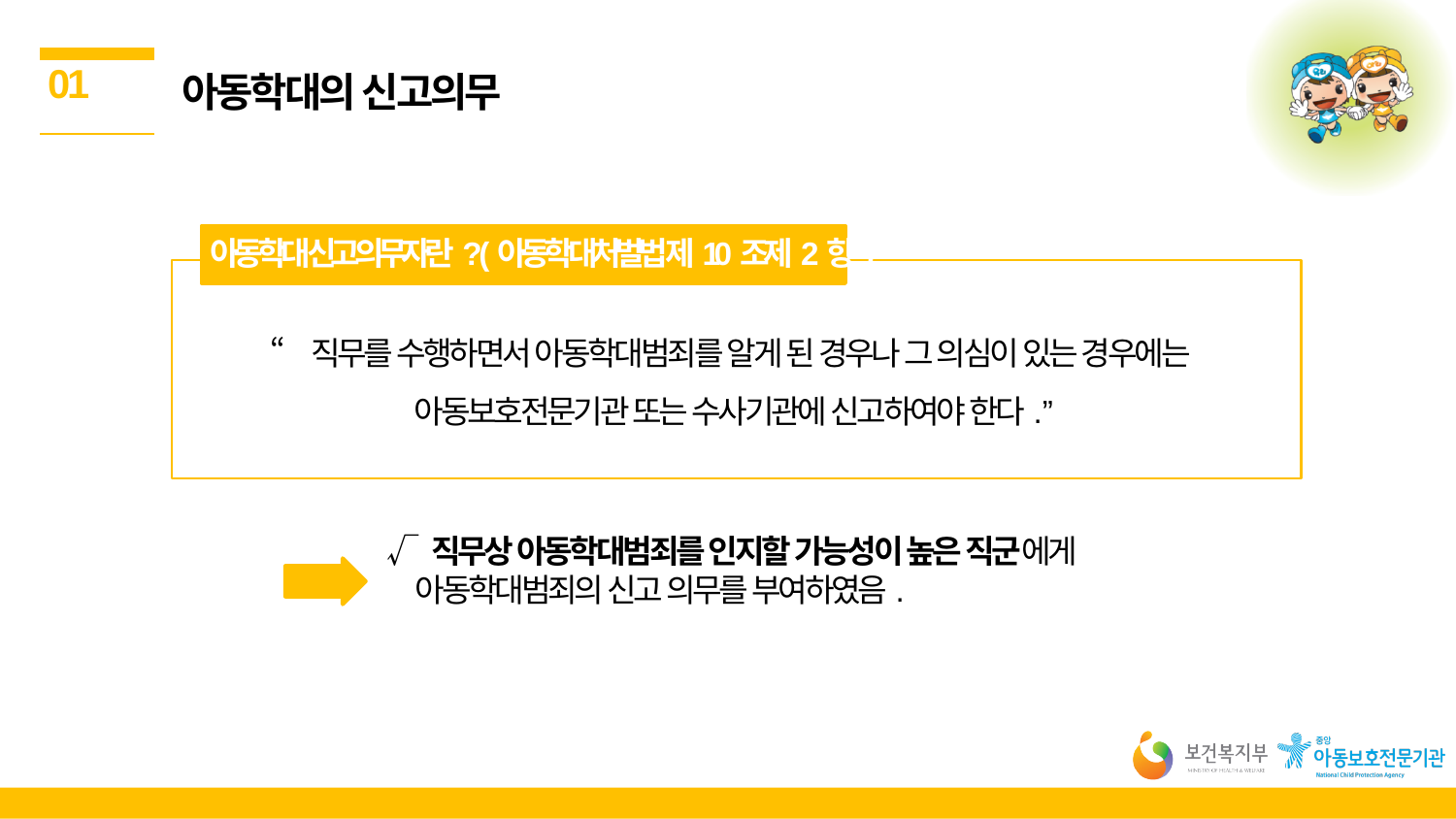

01
아동학대의 신고의무
아동학대 신고의무자란? (아동학대처벌법 제10조제2항)

“직무를 수행하면서 아동학대범죄를 알게 된 경우나 그 의심이 있는 경우에는
아동보호전문기관 또는 수사기관에 신고하여야 한다.”
√ 직무상 아동학대범죄를 인지할 가능성이 높은 직군에게
   아동학대범죄의 신고 의무를 부여하였음.